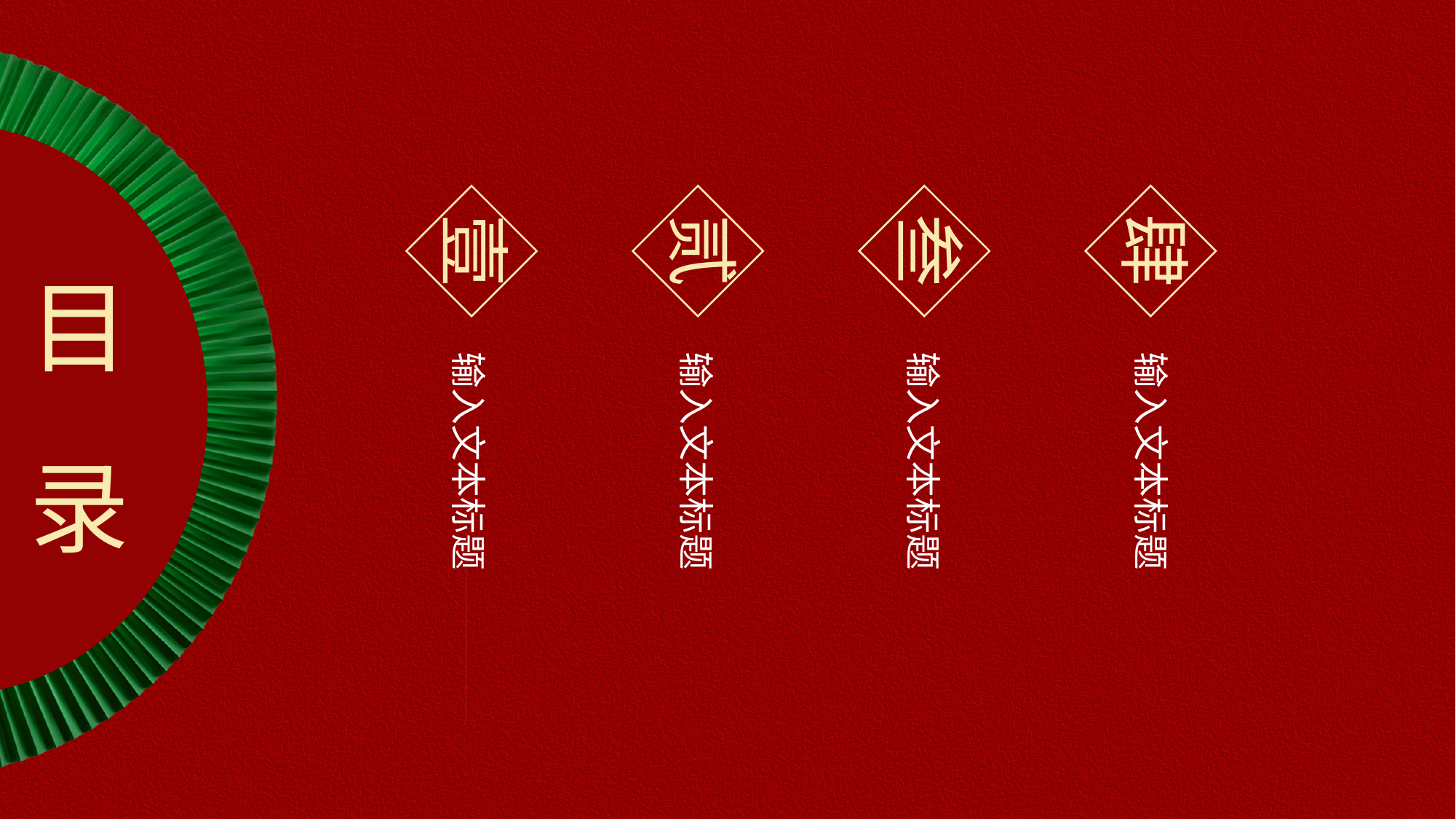

壹
贰
叁
肆
目录
输入文本标题
输入文本标题
输入文本标题
输入文本标题